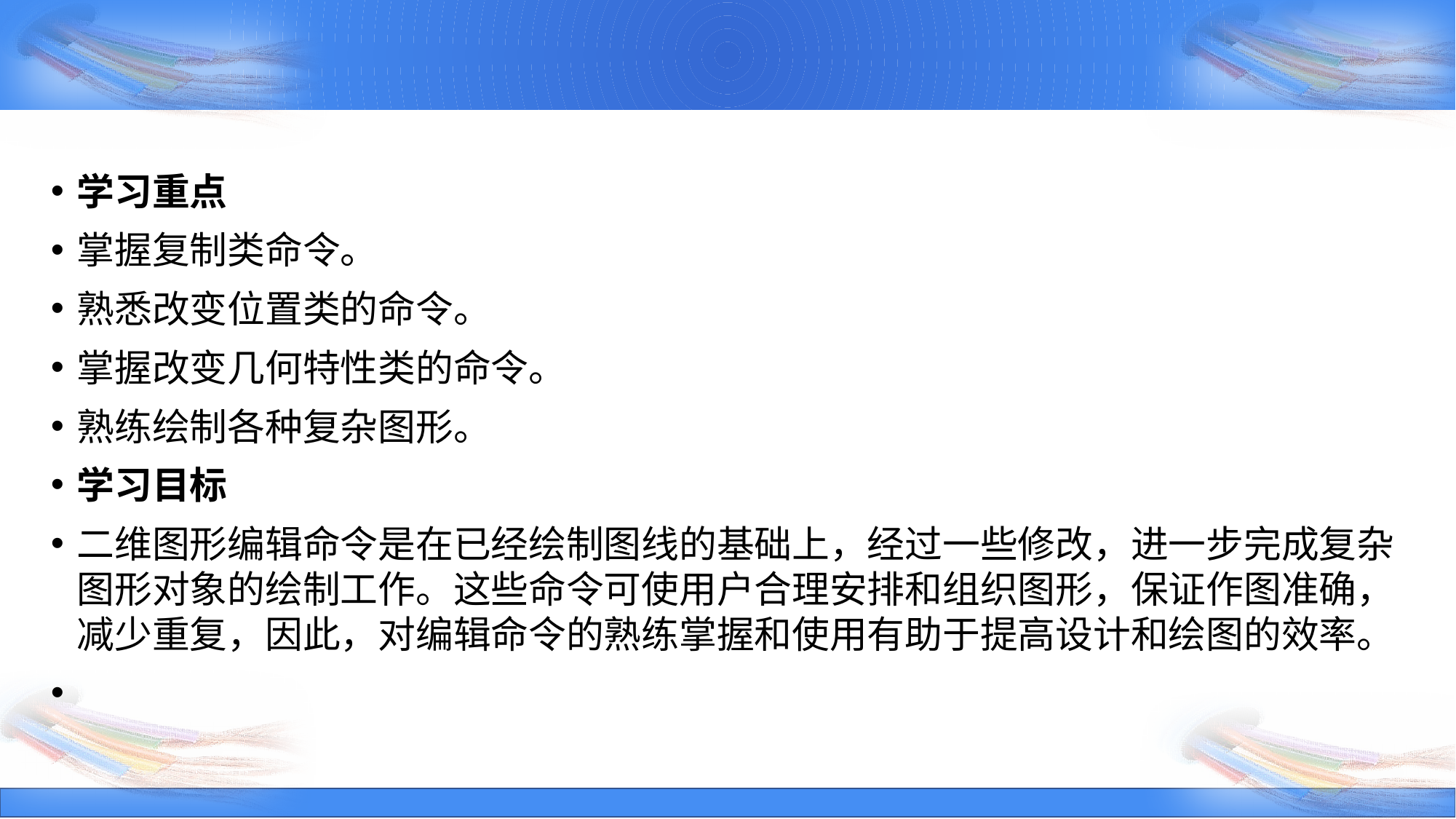

学习重点
掌握复制类命令。
熟悉改变位置类的命令。
掌握改变几何特性类的命令。
熟练绘制各种复杂图形。
学习目标
二维图形编辑命令是在已经绘制图线的基础上，经过一些修改，进一步完成复杂图形对象的绘制工作。这些命令可使用户合理安排和组织图形，保证作图准确，减少重复，因此，对编辑命令的熟练掌握和使用有助于提高设计和绘图的效率。